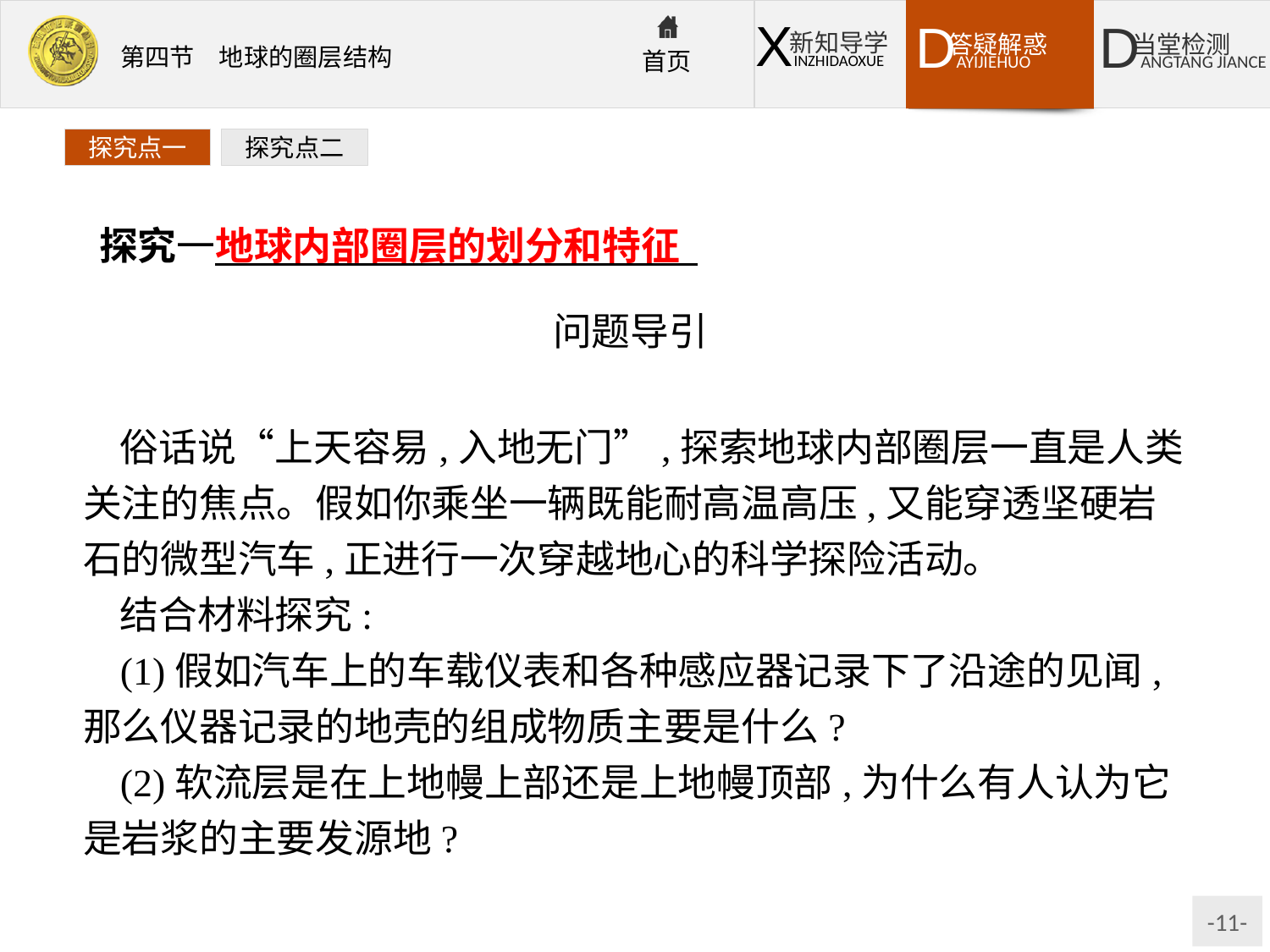

探究点一
探究点二
探究一地球内部圈层的划分和特征
问题导引
俗话说“上天容易,入地无门”,探索地球内部圈层一直是人类关注的焦点。假如你乘坐一辆既能耐高温高压,又能穿透坚硬岩石的微型汽车,正进行一次穿越地心的科学探险活动。
结合材料探究:
(1)假如汽车上的车载仪表和各种感应器记录下了沿途的见闻,那么仪器记录的地壳的组成物质主要是什么?
(2)软流层是在上地幔上部还是上地幔顶部,为什么有人认为它是岩浆的主要发源地?